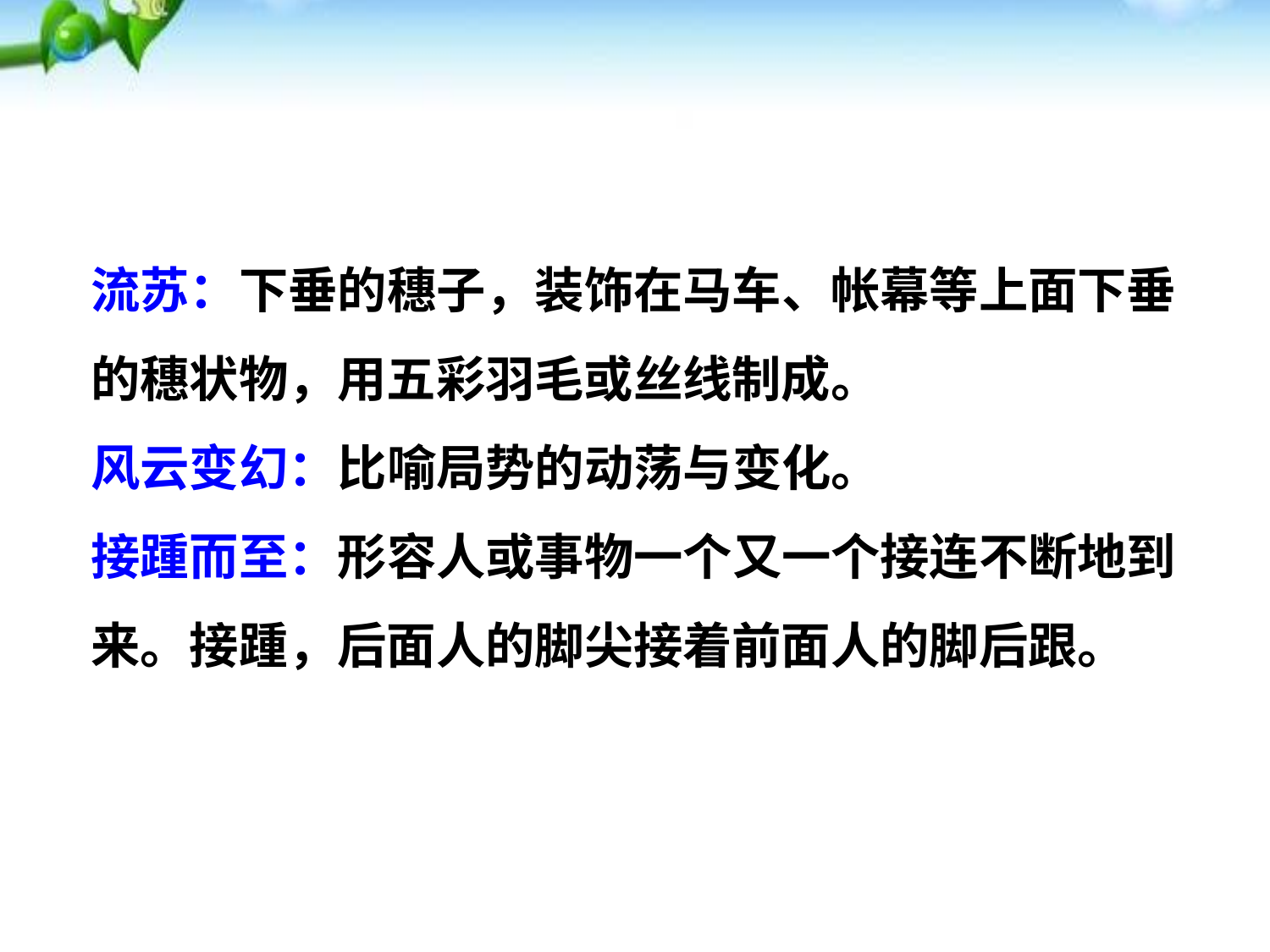

流苏：下垂的穗子，装饰在马车、帐幕等上面下垂的穗状物，用五彩羽毛或丝线制成。
风云变幻：比喻局势的动荡与变化。
接踵而至：形容人或事物一个又一个接连不断地到来。接踵，后面人的脚尖接着前面人的脚后跟。